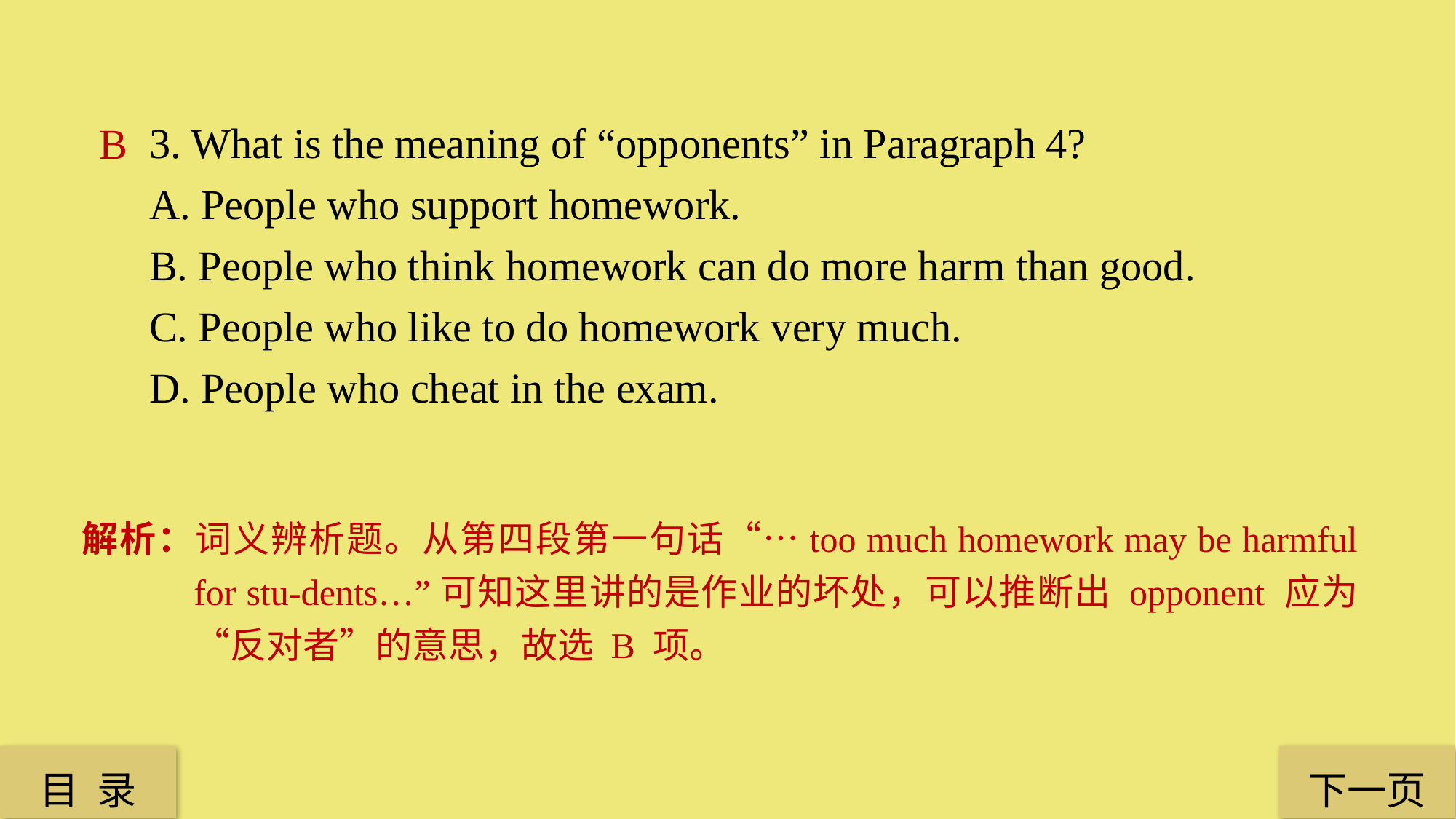

3. What is the meaning of “opponents” in Paragraph 4?
A. People who support homework.
B. People who think homework can do more harm than good.
C. People who like to do homework very much.
D. People who cheat in the exam.
B
解析：词义辨析题。从第四段第一句话“…too much homework may be harmful for stu-dents…”可知这里讲的是作业的坏处，可以推断出 opponent 应为“反对者”的意思，故选 B 项。